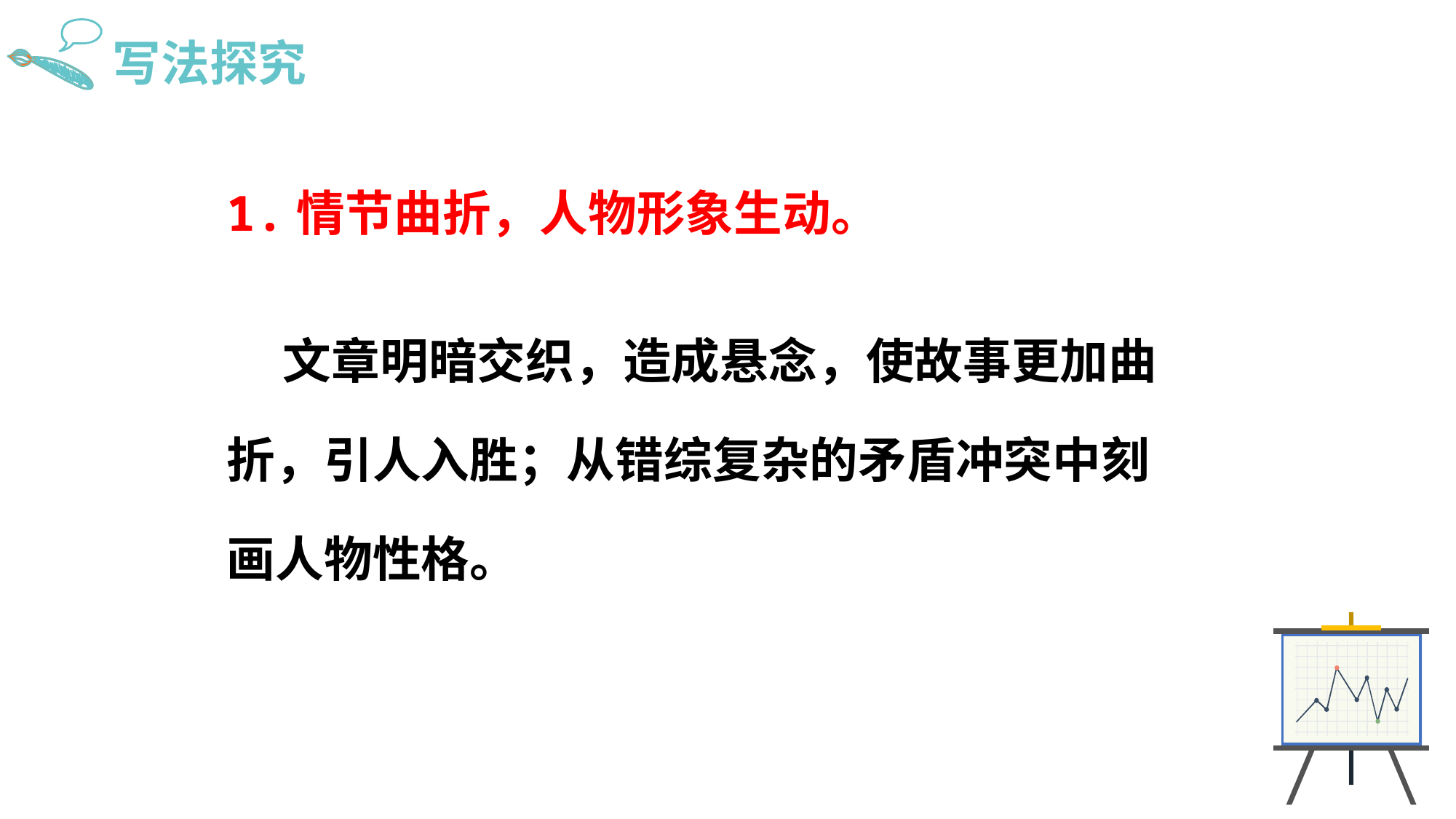

写法探究

1.情节曲折，人物形象生动。
    文章明暗交织，造成悬念，使故事更加曲折，引人入胜；从错综复杂的矛盾冲突中刻画人物性格。